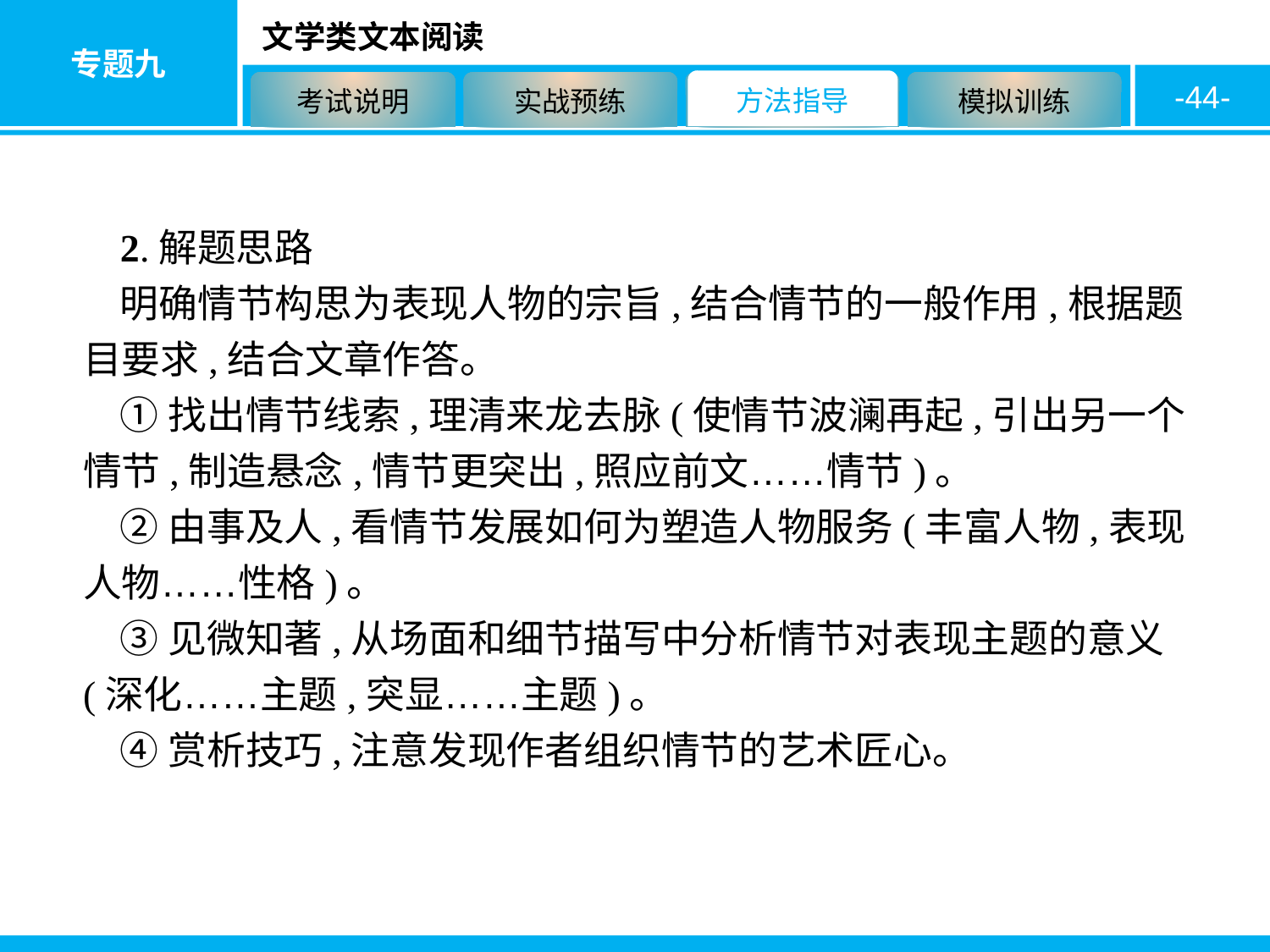

-44-
2.解题思路
明确情节构思为表现人物的宗旨,结合情节的一般作用,根据题目要求,结合文章作答。
①找出情节线索,理清来龙去脉(使情节波澜再起,引出另一个情节,制造悬念,情节更突出,照应前文……情节)。
②由事及人,看情节发展如何为塑造人物服务(丰富人物,表现人物……性格)。
③见微知著,从场面和细节描写中分析情节对表现主题的意义(深化……主题,突显……主题)。
④赏析技巧,注意发现作者组织情节的艺术匠心。